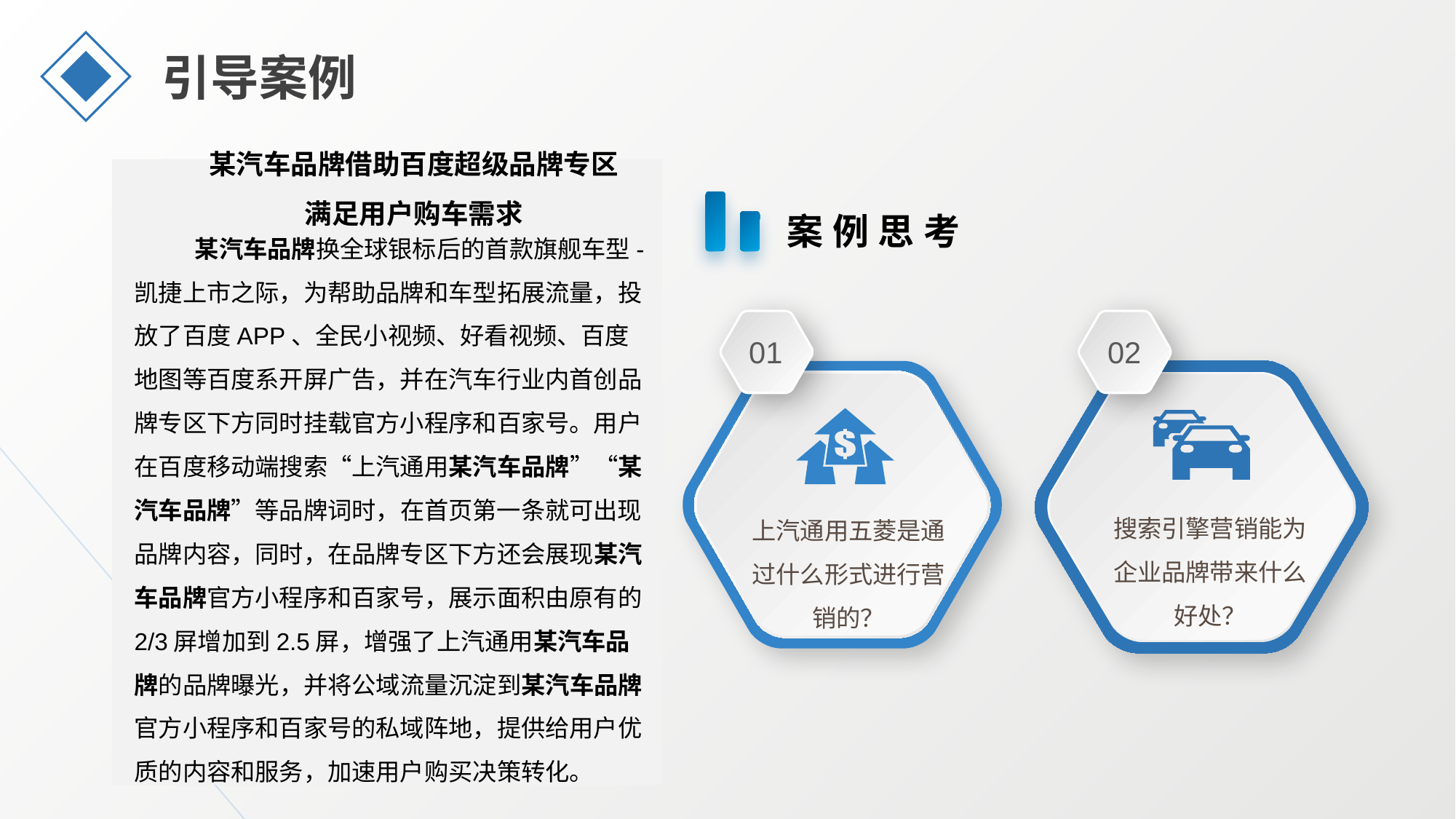

引导案例
某汽车品牌借助百度超级品牌专区
满足用户购车需求

案例思考

某汽车品牌换全球银标后的首款旗舰车型-凯捷上市之际，为帮助品牌和车型拓展流量，投放了百度APP、全民小视频、好看视频、百度地图等百度系开屏广告，并在汽车行业内首创品牌专区下方同时挂载官方小程序和百家号。用户在百度移动端搜索“上汽通用某汽车品牌”“某汽车品牌”等品牌词时，在首页第一条就可出现品牌内容，同时，在品牌专区下方还会展现某汽车品牌官方小程序和百家号，展示面积由原有的2/3屏增加到2.5屏，增强了上汽通用某汽车品牌的品牌曝光，并将公域流量沉淀到某汽车品牌官方小程序和百家号的私域阵地，提供给用户优质的内容和服务，加速用户购买决策转化。

01

02

搜索引擎营销能为企业品牌带来什么好处？
上汽通用五菱是通过什么形式进行营销的？